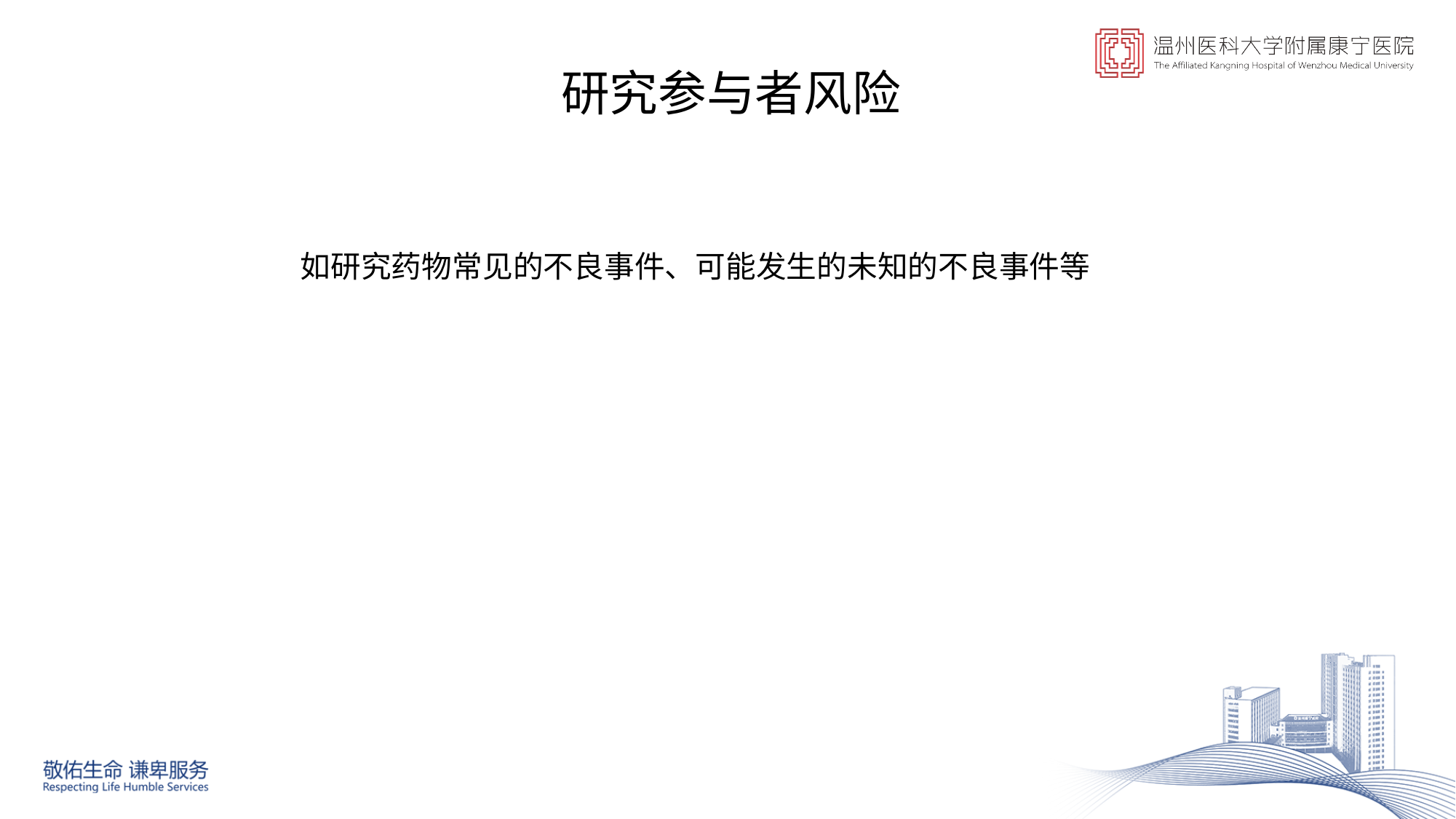

研究参与者风险
如研究药物常见的不良事件、可能发生的未知的不良事件等